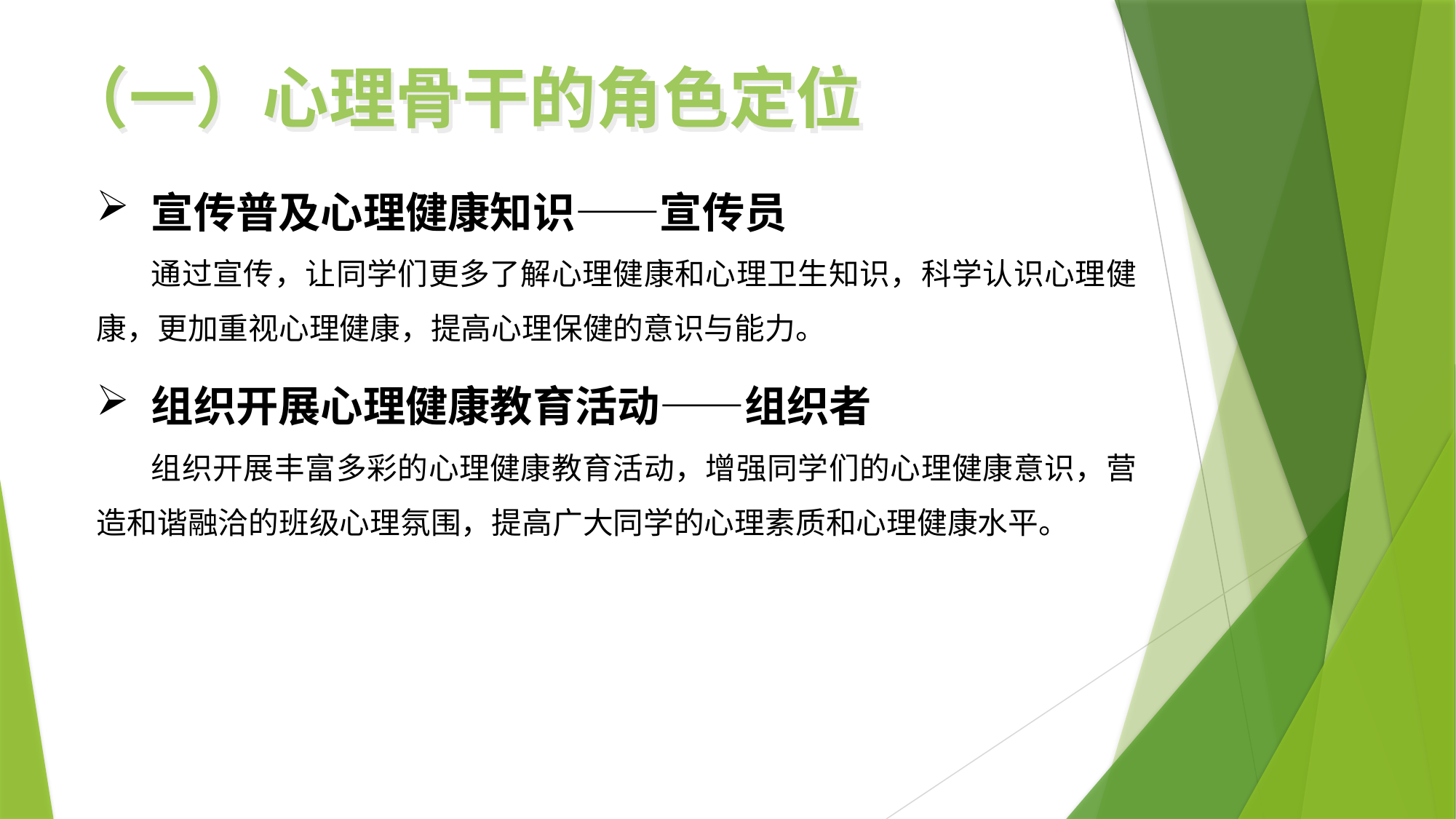

（一）心理骨干的角色定位
宣传普及心理健康知识——宣传员
通过宣传，让同学们更多了解心理健康和心理卫生知识，科学认识心理健康，更加重视心理健康，提高心理保健的意识与能力。
组织开展心理健康教育活动——组织者
组织开展丰富多彩的心理健康教育活动，增强同学们的心理健康意识，营造和谐融洽的班级心理氛围，提高广大同学的心理素质和心理健康水平。